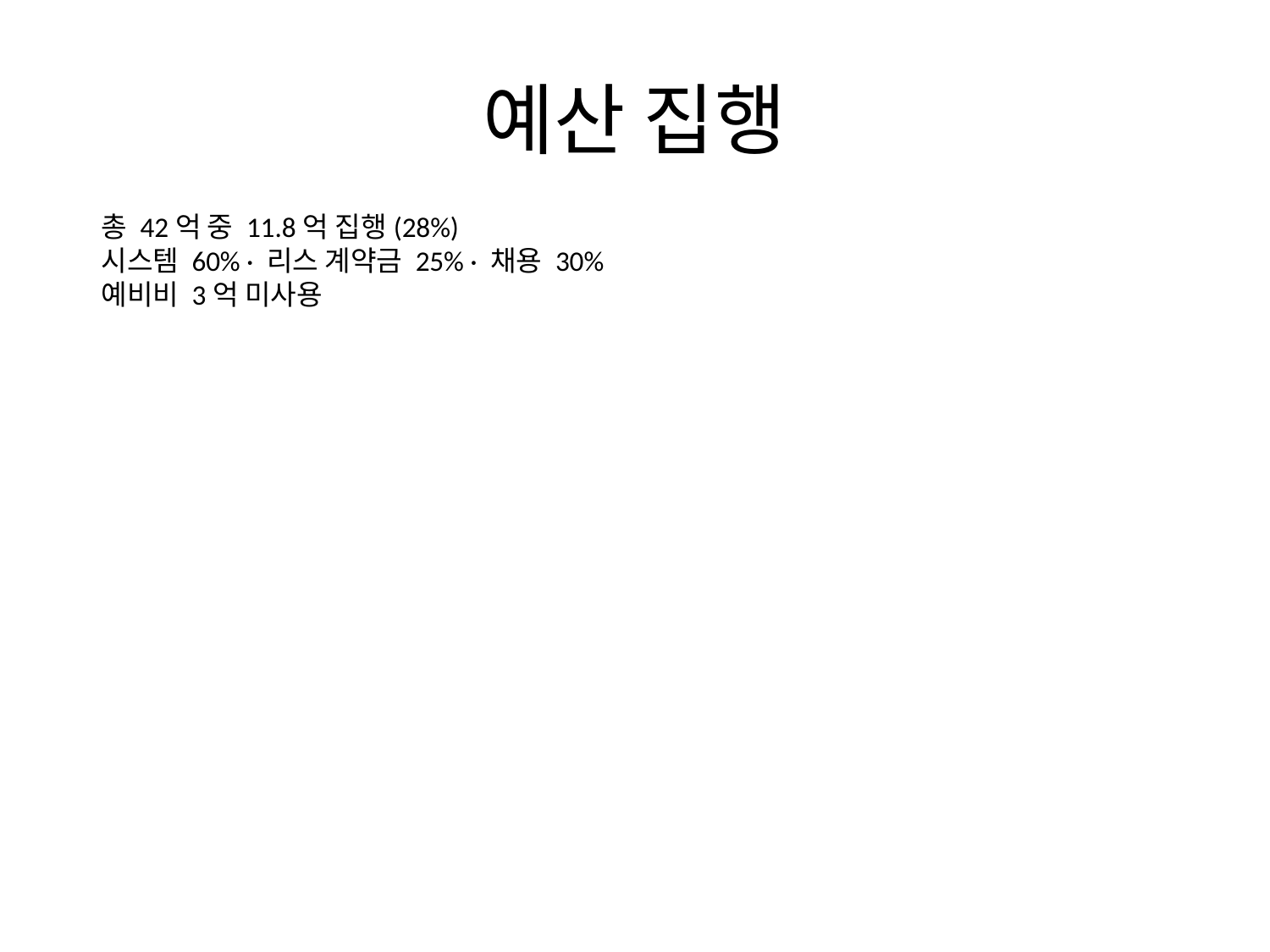

# 예산 집행
총 42억 중 11.8억 집행(28%)
시스템 60% · 리스 계약금 25% · 채용 30%
예비비 3억 미사용